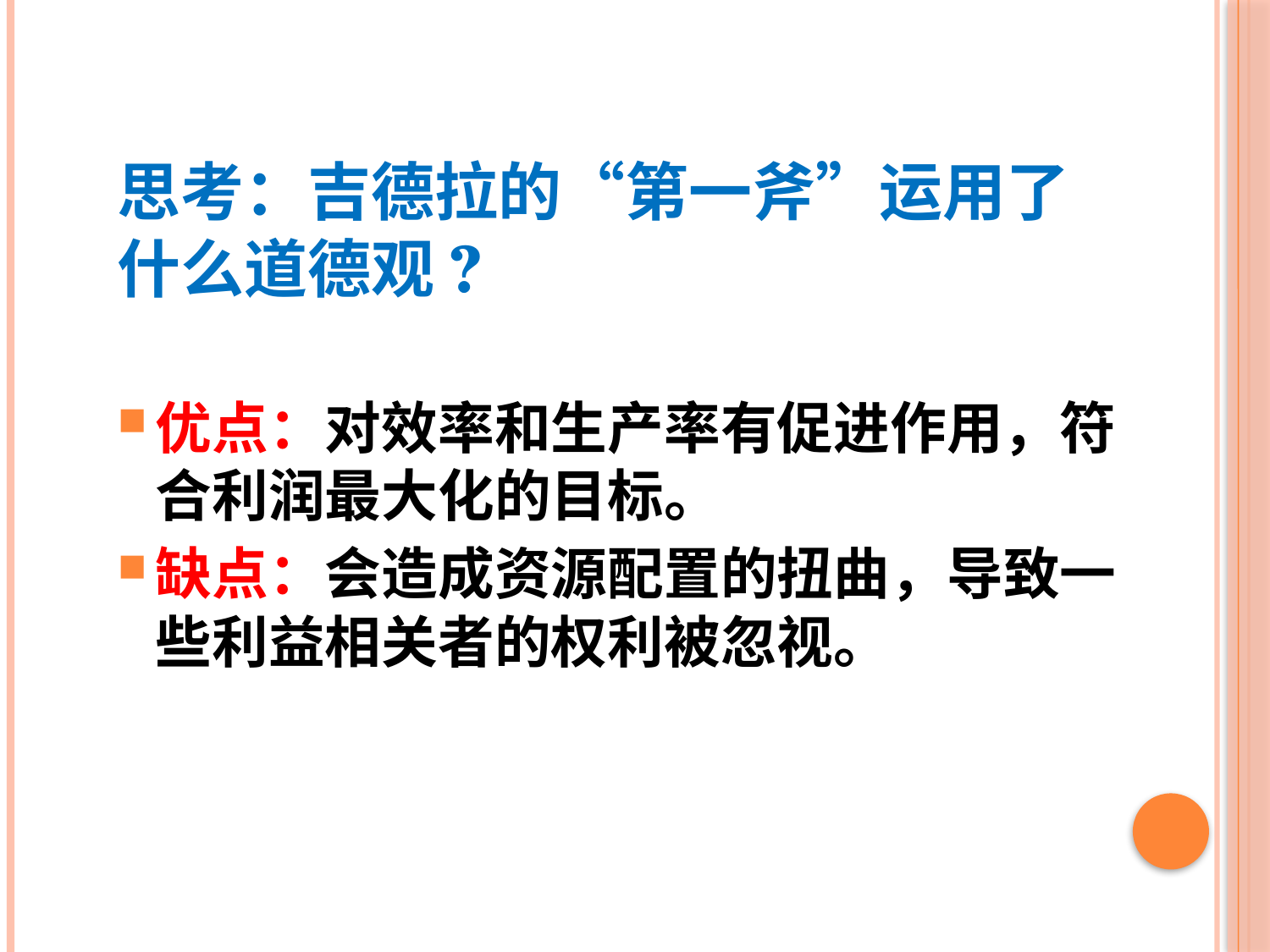

思考：吉德拉的“第一斧”运用了什么道德观?
优点：对效率和生产率有促进作用，符合利润最大化的目标。
缺点：会造成资源配置的扭曲，导致一些利益相关者的权利被忽视。